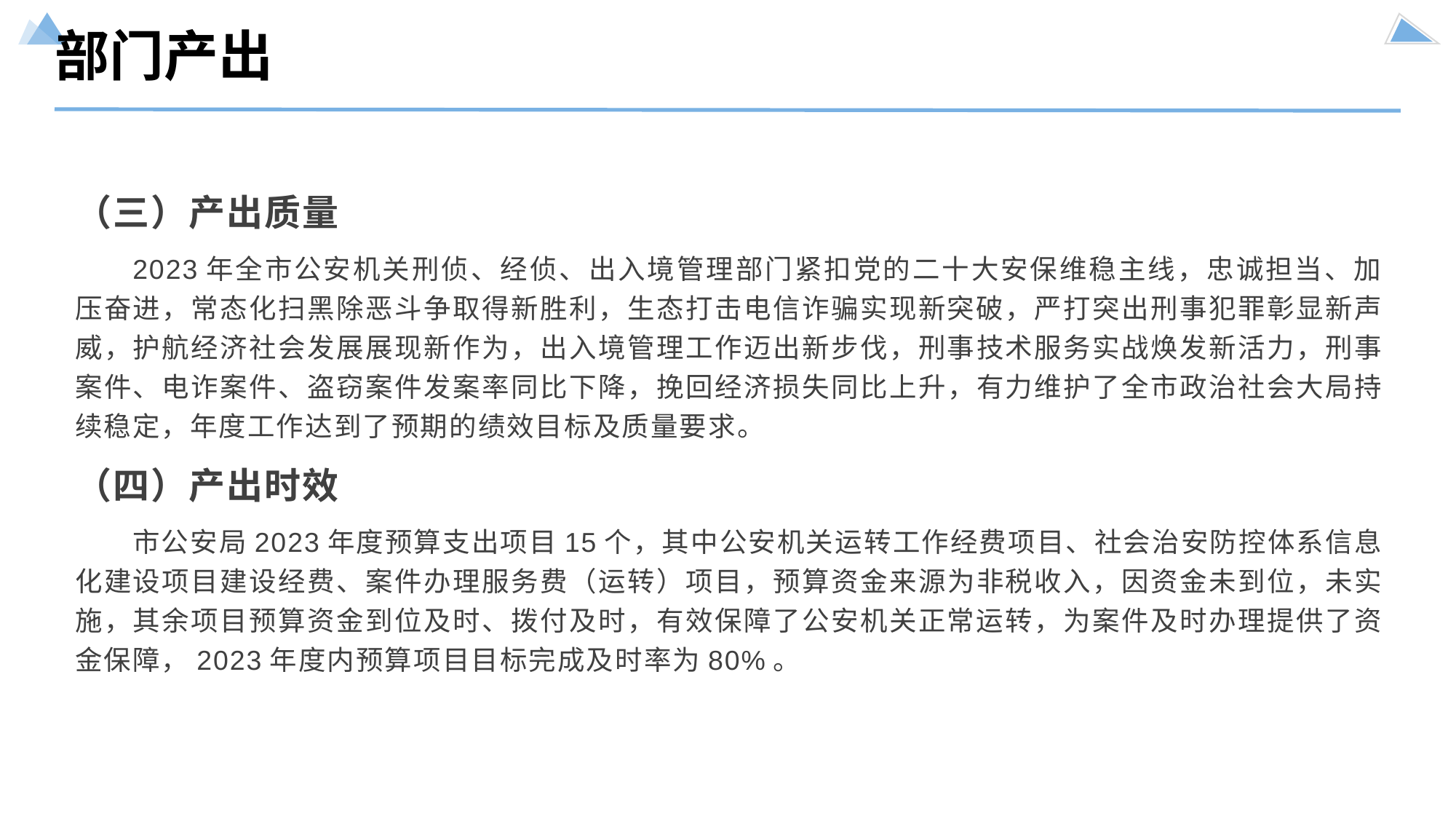

部门产出
（三）产出质量
2023年全市公安机关刑侦、经侦、出入境管理部门紧扣党的二十大安保维稳主线，忠诚担当、加压奋进，常态化扫黑除恶斗争取得新胜利，生态打击电信诈骗实现新突破，严打突出刑事犯罪彰显新声威，护航经济社会发展展现新作为，出入境管理工作迈出新步伐，刑事技术服务实战焕发新活力，刑事案件、电诈案件、盗窃案件发案率同比下降，挽回经济损失同比上升，有力维护了全市政治社会大局持续稳定，年度工作达到了预期的绩效目标及质量要求。
（四）产出时效
市公安局2023年度预算支出项目15个，其中公安机关运转工作经费项目、社会治安防控体系信息化建设项目建设经费、案件办理服务费（运转）项目，预算资金来源为非税收入，因资金未到位，未实施，其余项目预算资金到位及时、拨付及时，有效保障了公安机关正常运转，为案件及时办理提供了资金保障，2023年度内预算项目目标完成及时率为80%。